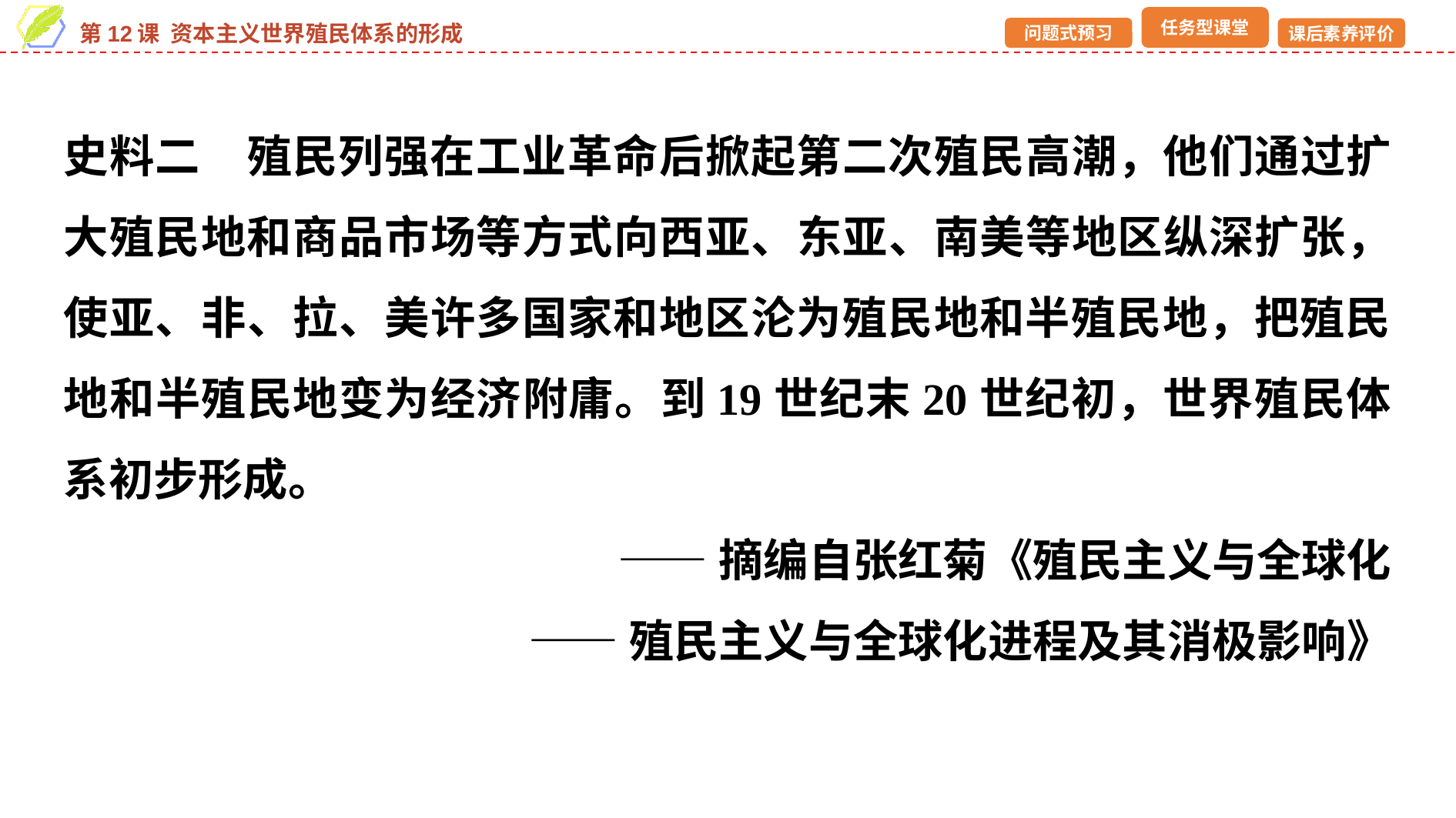

史料二　殖民列强在工业革命后掀起第二次殖民高潮，他们通过扩大殖民地和商品市场等方式向西亚、东亚、南美等地区纵深扩张，使亚、非、拉、美许多国家和地区沦为殖民地和半殖民地，把殖民地和半殖民地变为经济附庸。到19世纪末20世纪初，世界殖民体系初步形成。
	——摘编自张红菊《殖民主义与全球化
	——殖民主义与全球化进程及其消极影响》